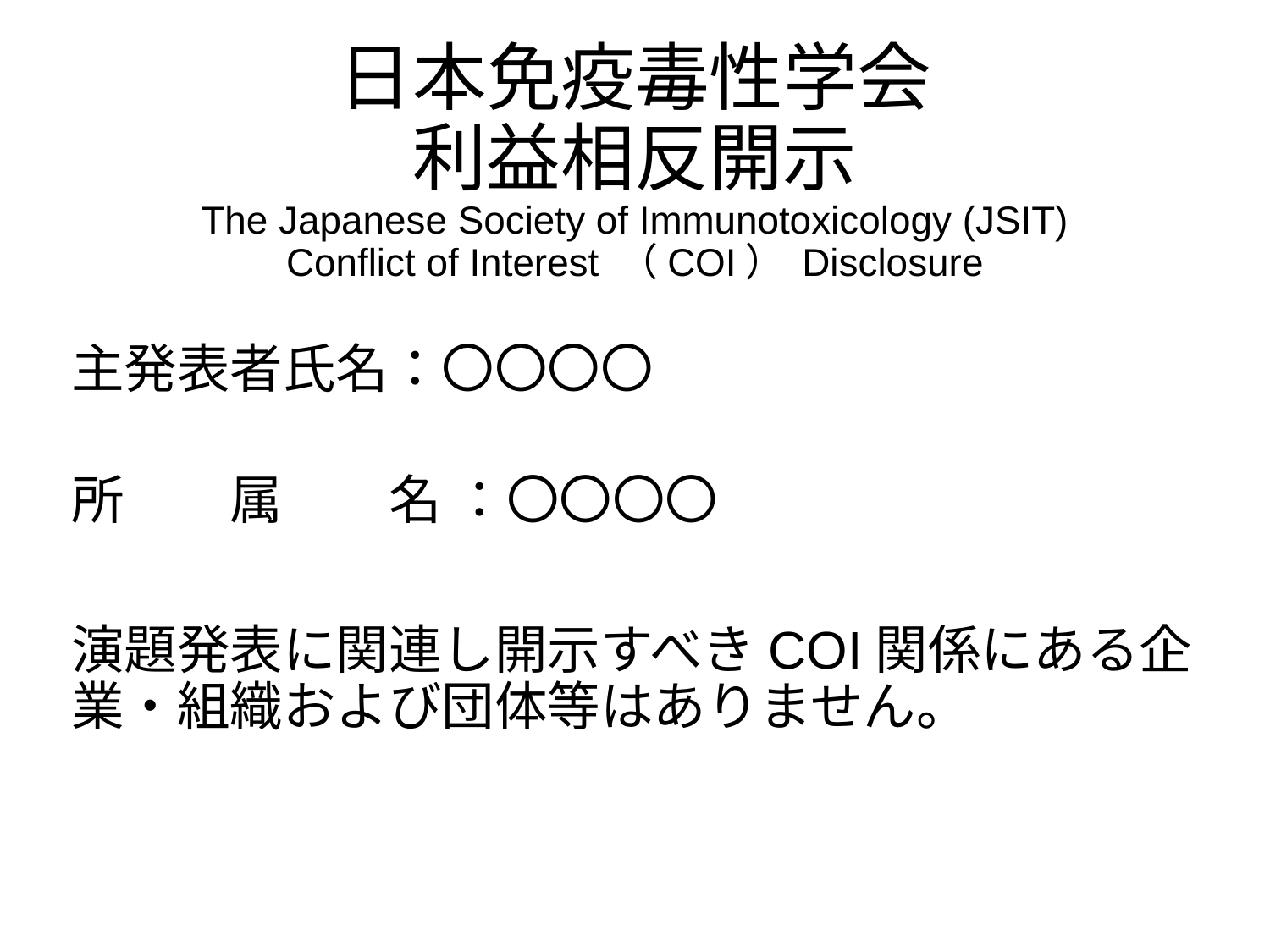

日本免疫毒性学会
利益相反開示
The Japanese Society of Immunotoxicology (JSIT)
Conflict of Interest （COI） Disclosure
主発表者氏名：〇〇〇〇
所　　属　　名 ：〇〇〇〇

演題発表に関連し開示すべきCOI関係にある企業・組織および団体等はありません。